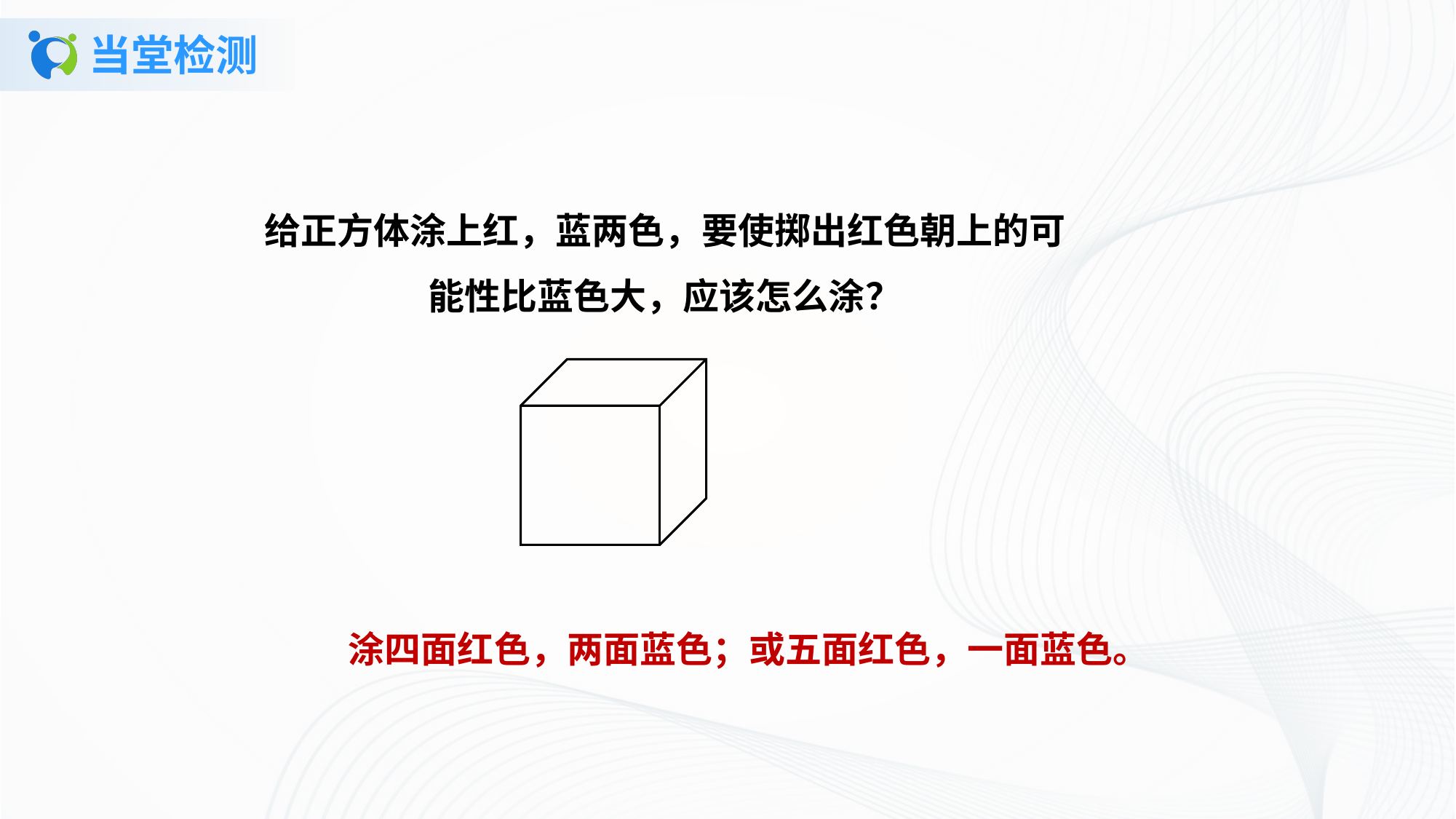

# 当堂检测
给正方体涂上红，蓝两色，要使掷出红色朝上的可能性比蓝色大，应该怎么涂？

涂四面红色，两面蓝色；或五面红色，一面蓝色。